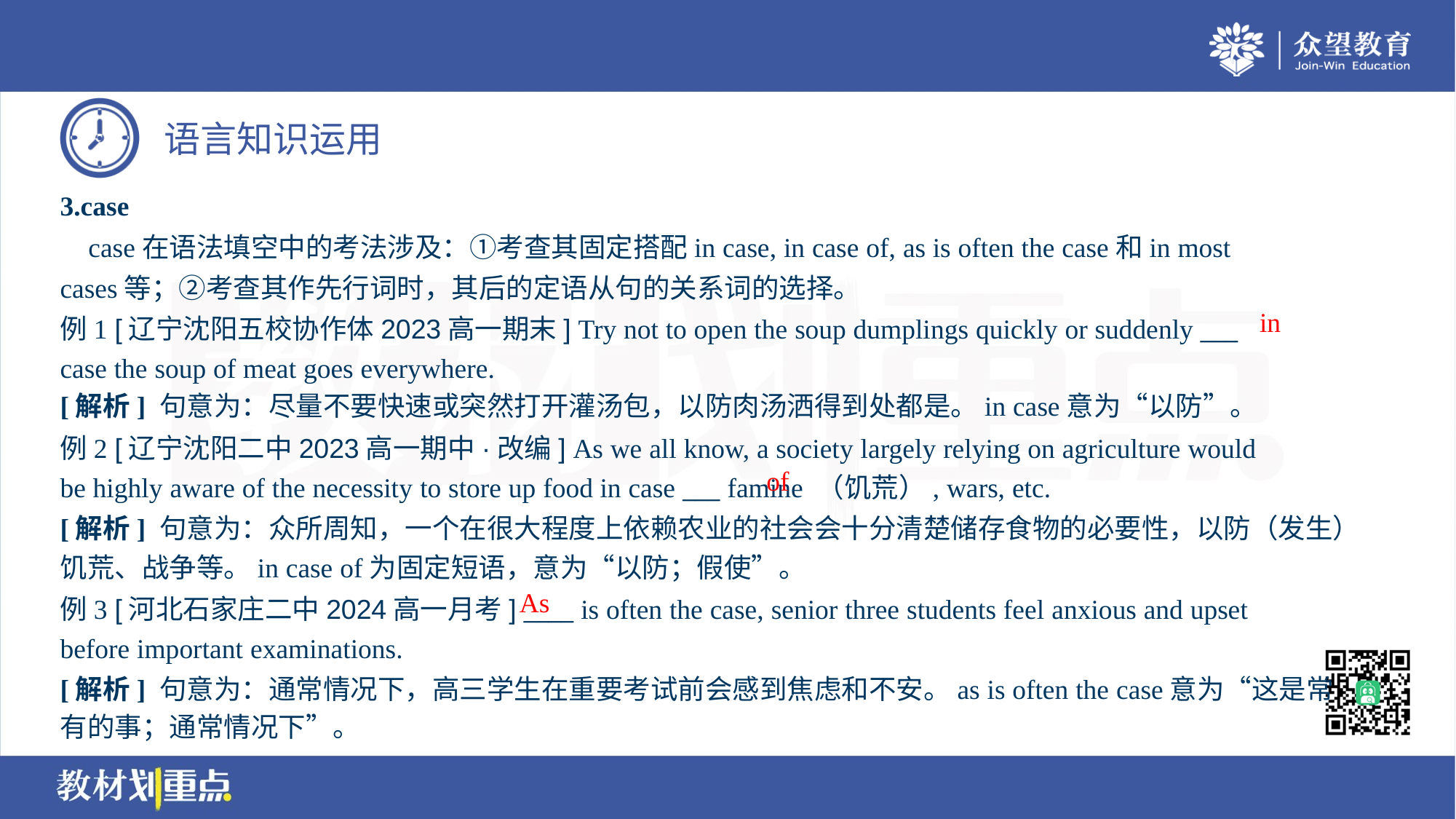

3.case
    case在语法填空中的考法涉及：①考查其固定搭配in case, in case of, as is often the case和in most
cases等；②考查其作先行词时，其后的定语从句的关系词的选择。
例1 [辽宁沈阳五校协作体2023高一期末] Try not to open the soup dumplings quickly or suddenly ___
case the soup of meat goes everywhere.
in
[解析] 句意为：尽量不要快速或突然打开灌汤包，以防肉汤洒得到处都是。in case意为“以防”。
例2 [辽宁沈阳二中2023高一期中·改编] As we all know, a society largely relying on agriculture would
be highly aware of the necessity to store up food in case ___ famine （饥荒）, wars, etc.
of
[解析] 句意为：众所周知，一个在很大程度上依赖农业的社会会十分清楚储存食物的必要性，以防（发生）
饥荒、战争等。in case of为固定短语，意为“以防；假使”。
As
例3 [河北石家庄二中2024高一月考] ____ is often the case, senior three students feel anxious and upset
before important examinations.
[解析] 句意为：通常情况下，高三学生在重要考试前会感到焦虑和不安。as is often the case意为“这是常
有的事；通常情况下”。